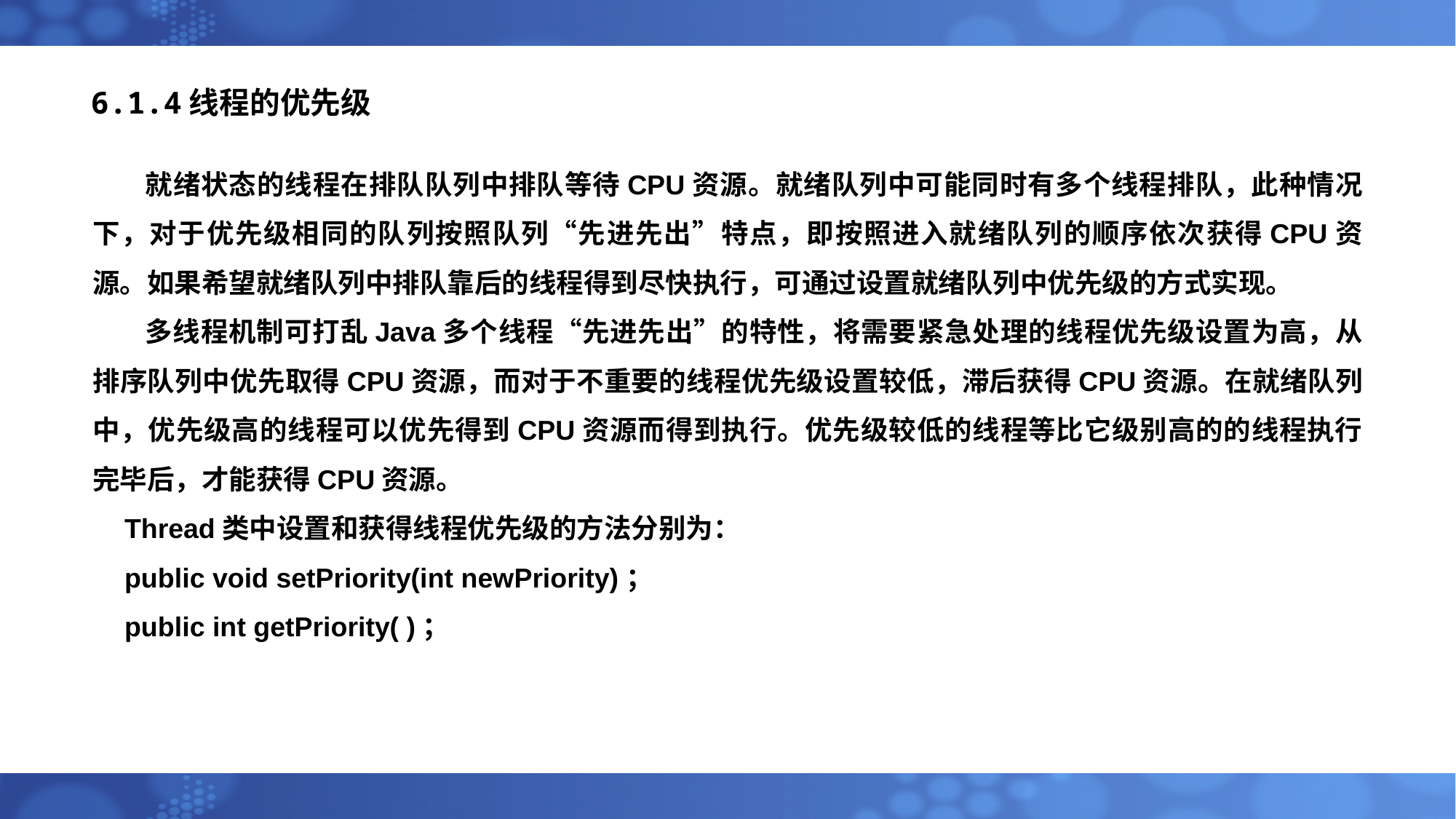

# 6.1.4线程的优先级
  就绪状态的线程在排队队列中排队等待CPU资源。就绪队列中可能同时有多个线程排队，此种情况下，对于优先级相同的队列按照队列“先进先出”特点，即按照进入就绪队列的顺序依次获得CPU资源。如果希望就绪队列中排队靠后的线程得到尽快执行，可通过设置就绪队列中优先级的方式实现。
  多线程机制可打乱Java多个线程“先进先出”的特性，将需要紧急处理的线程优先级设置为高，从排序队列中优先取得CPU资源，而对于不重要的线程优先级设置较低，滞后获得CPU资源。在就绪队列中，优先级高的线程可以优先得到CPU资源而得到执行。优先级较低的线程等比它级别高的的线程执行完毕后，才能获得CPU资源。
Thread类中设置和获得线程优先级的方法分别为：
public void setPriority(int newPriority)；
public int getPriority( )；